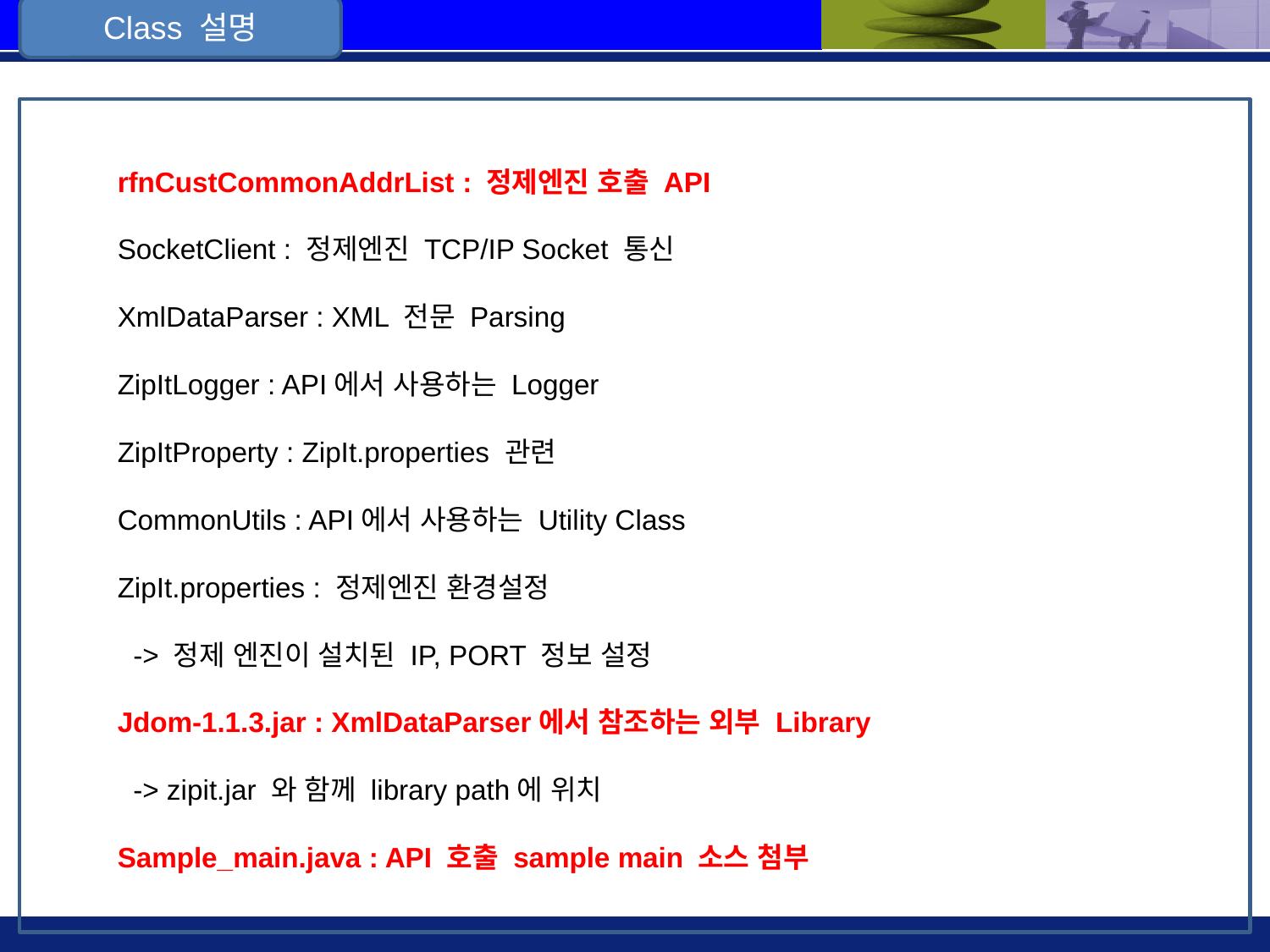

Class 설명

rfnCustCommonAddrList : 정제엔진 호출 API
SocketClient : 정제엔진 TCP/IP Socket 통신
XmlDataParser : XML 전문 Parsing
ZipItLogger : API에서 사용하는 Logger
ZipItProperty : ZipIt.properties 관련
CommonUtils : API에서 사용하는 Utility Class
ZipIt.properties : 정제엔진 환경설정
  -> 정제 엔진이 설치된 IP, PORT 정보 설정
Jdom-1.1.3.jar : XmlDataParser에서 참조하는 외부 Library
  -> zipit.jar 와 함께 library path에 위치
Sample_main.java : API 호출 sample main 소스 첨부